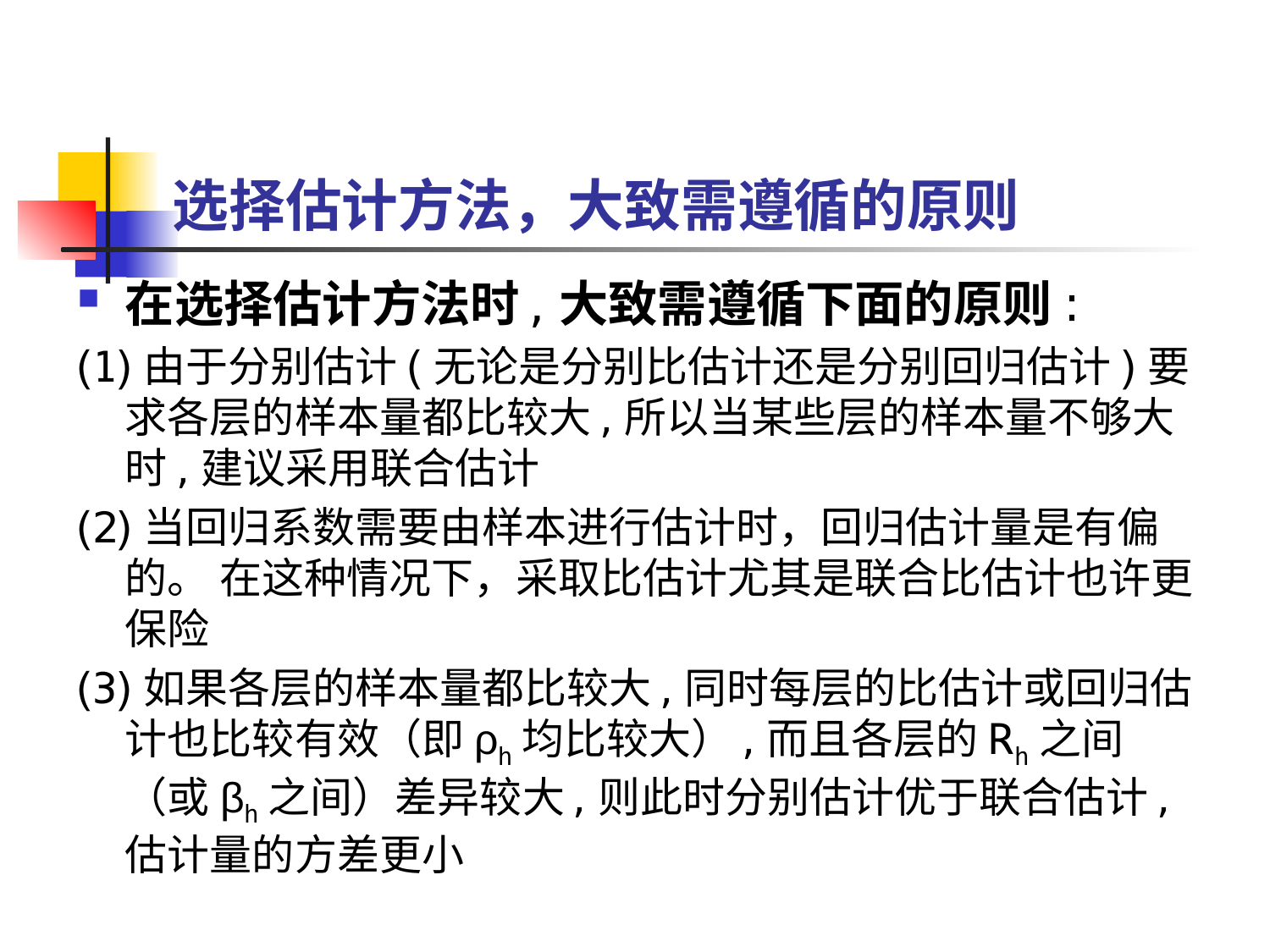

# 选择估计方法，大致需遵循的原则
在选择估计方法时,大致需遵循下面的原则:
(1)由于分别估计(无论是分别比估计还是分别回归估计)要求各层的样本量都比较大,所以当某些层的样本量不够大时,建议采用联合估计
(2)当回归系数需要由样本进行估计时，回归估计量是有偏的。 在这种情况下，采取比估计尤其是联合比估计也许更保险
(3)如果各层的样本量都比较大,同时每层的比估计或回归估计也比较有效（即ρh均比较大）,而且各层的Rh之间（或βh之间）差异较大,则此时分别估计优于联合估计,估计量的方差更小